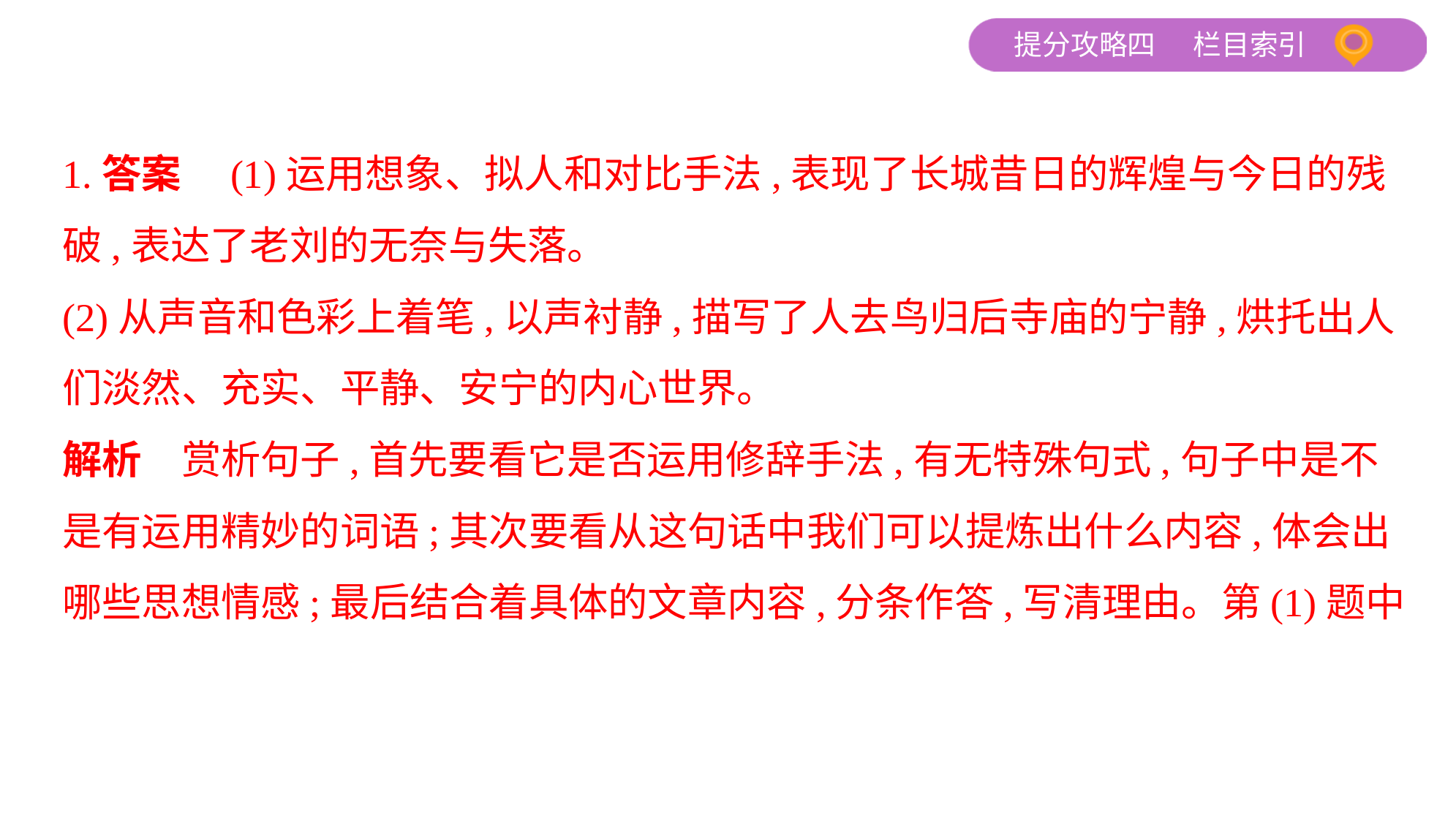

1.答案　(1)运用想象、拟人和对比手法,表现了长城昔日的辉煌与今日的残
破,表达了老刘的无奈与失落。
(2)从声音和色彩上着笔,以声衬静,描写了人去鸟归后寺庙的宁静,烘托出人
们淡然、充实、平静、安宁的内心世界。
解析　赏析句子,首先要看它是否运用修辞手法,有无特殊句式,句子中是不
是有运用精妙的词语;其次要看从这句话中我们可以提炼出什么内容,体会出
哪些思想情感;最后结合着具体的文章内容,分条作答,写清理由。第(1)题中